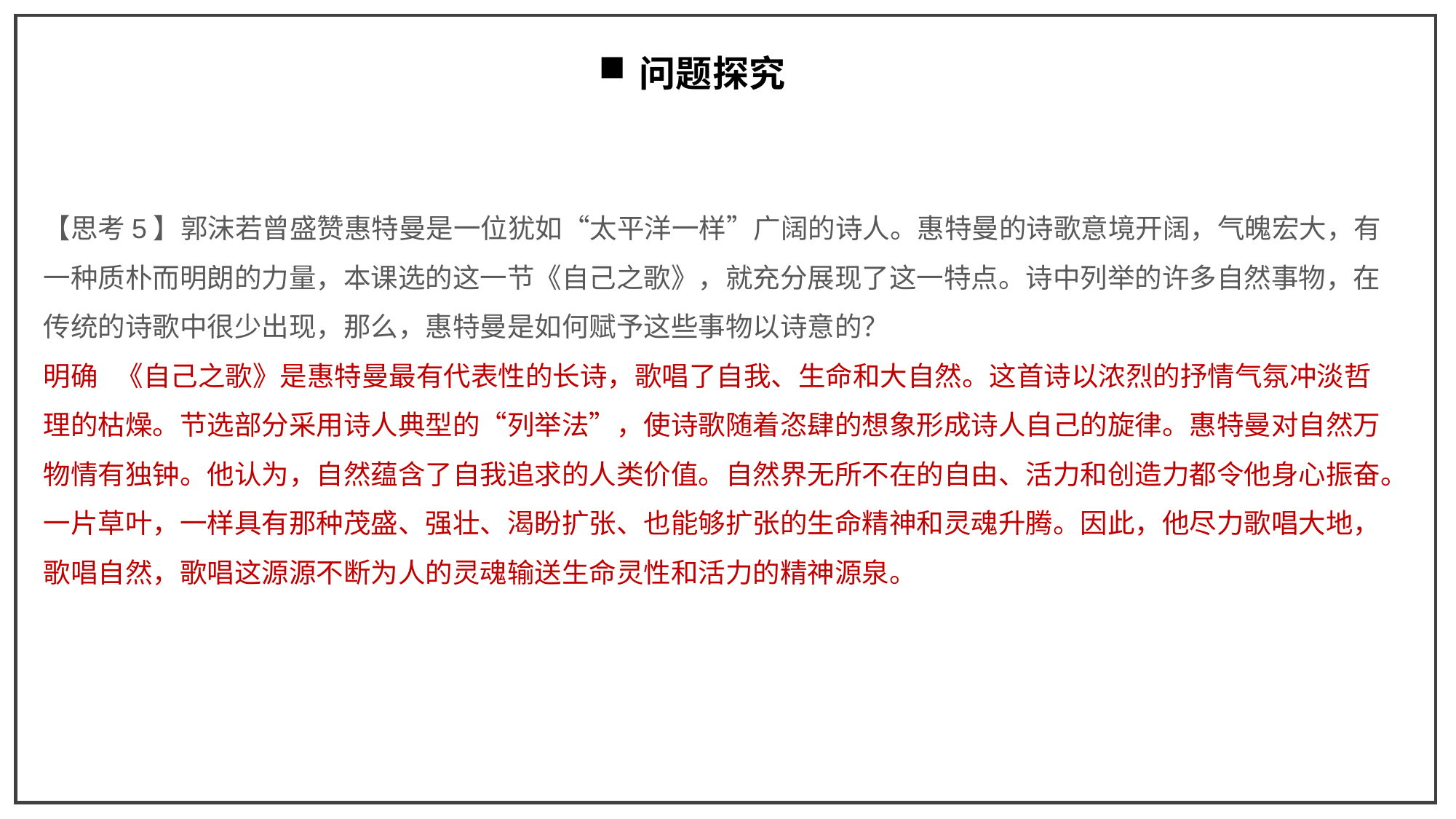

问题探究
【思考5】郭沫若曾盛赞惠特曼是一位犹如“太平洋一样”广阔的诗人。惠特曼的诗歌意境开阔，气魄宏大，有一种质朴而明朗的力量，本课选的这一节《自己之歌》，就充分展现了这一特点。诗中列举的许多自然事物，在传统的诗歌中很少出现，那么，惠特曼是如何赋予这些事物以诗意的？
明确   《自己之歌》是惠特曼最有代表性的长诗，歌唱了自我、生命和大自然。这首诗以浓烈的抒情气氛冲淡哲理的枯燥。节选部分采用诗人典型的“列举法”，使诗歌随着恣肆的想象形成诗人自己的旋律。惠特曼对自然万物情有独钟。他认为，自然蕴含了自我追求的人类价值。自然界无所不在的自由、活力和创造力都令他身心振奋。一片草叶，一样具有那种茂盛、强壮、渴盼扩张、也能够扩张的生命精神和灵魂升腾。因此，他尽力歌唱大地，歌唱自然，歌唱这源源不断为人的灵魂输送生命灵性和活力的精神源泉。